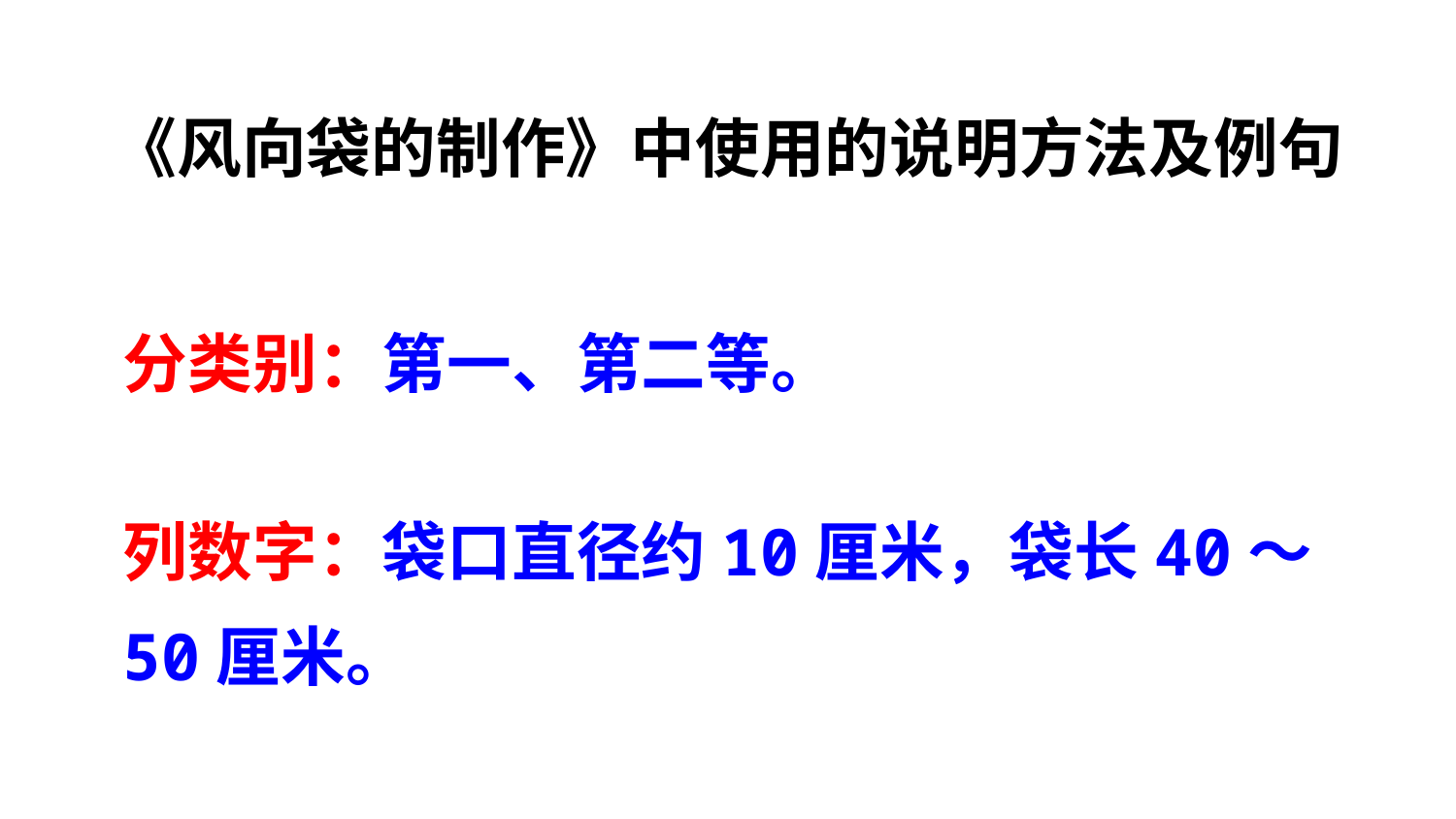

《风向袋的制作》中使用的说明方法及例句
分类别：第一、第二等。
列数字：袋口直径约10厘米，袋长40～50厘米。